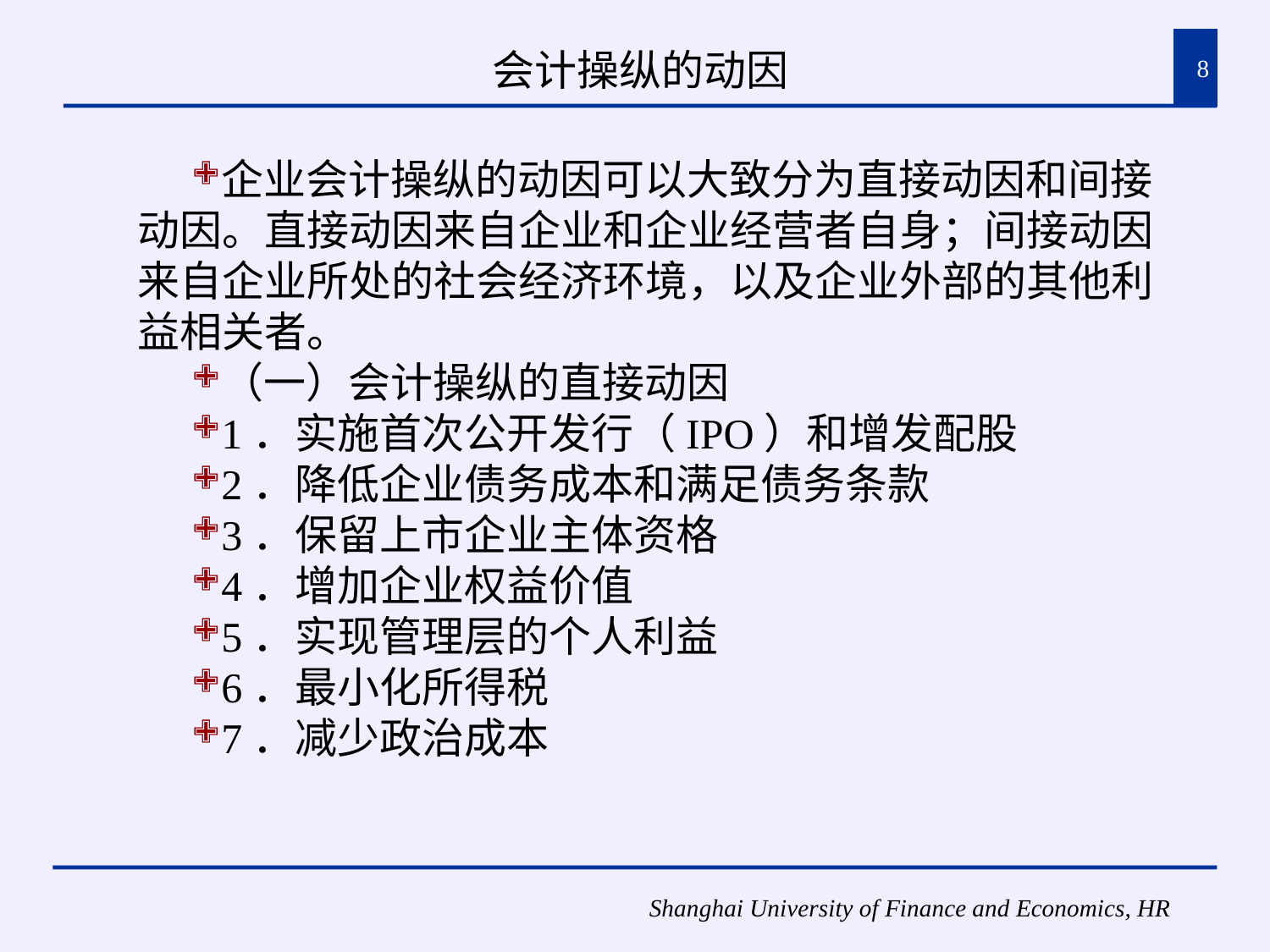

# 会计操纵的动因
8
企业会计操纵的动因可以大致分为直接动因和间接动因。直接动因来自企业和企业经营者自身；间接动因来自企业所处的社会经济环境，以及企业外部的其他利益相关者。
（一）会计操纵的直接动因
1．实施首次公开发行（IPO）和增发配股
2．降低企业债务成本和满足债务条款
3．保留上市企业主体资格
4．增加企业权益价值
5．实现管理层的个人利益
6．最小化所得税
7．减少政治成本